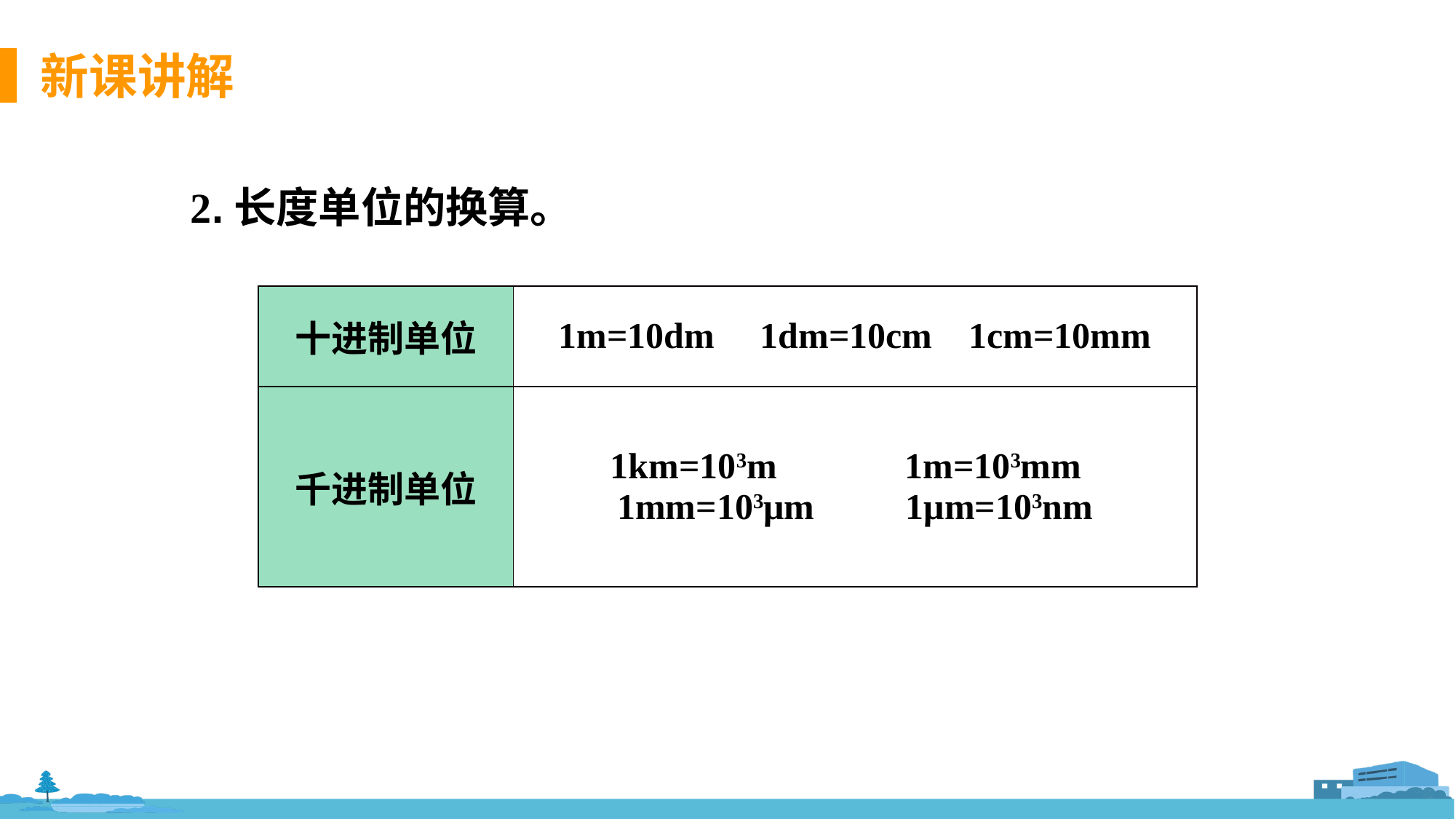

2.长度单位的换算。
| 十进制单位 | 1m=10dm 1dm=10cm 1cm=10mm |
| --- | --- |
| 千进制单位 | 1km=103m 1m=103mm 1mm=103μm 1μm=103nm |